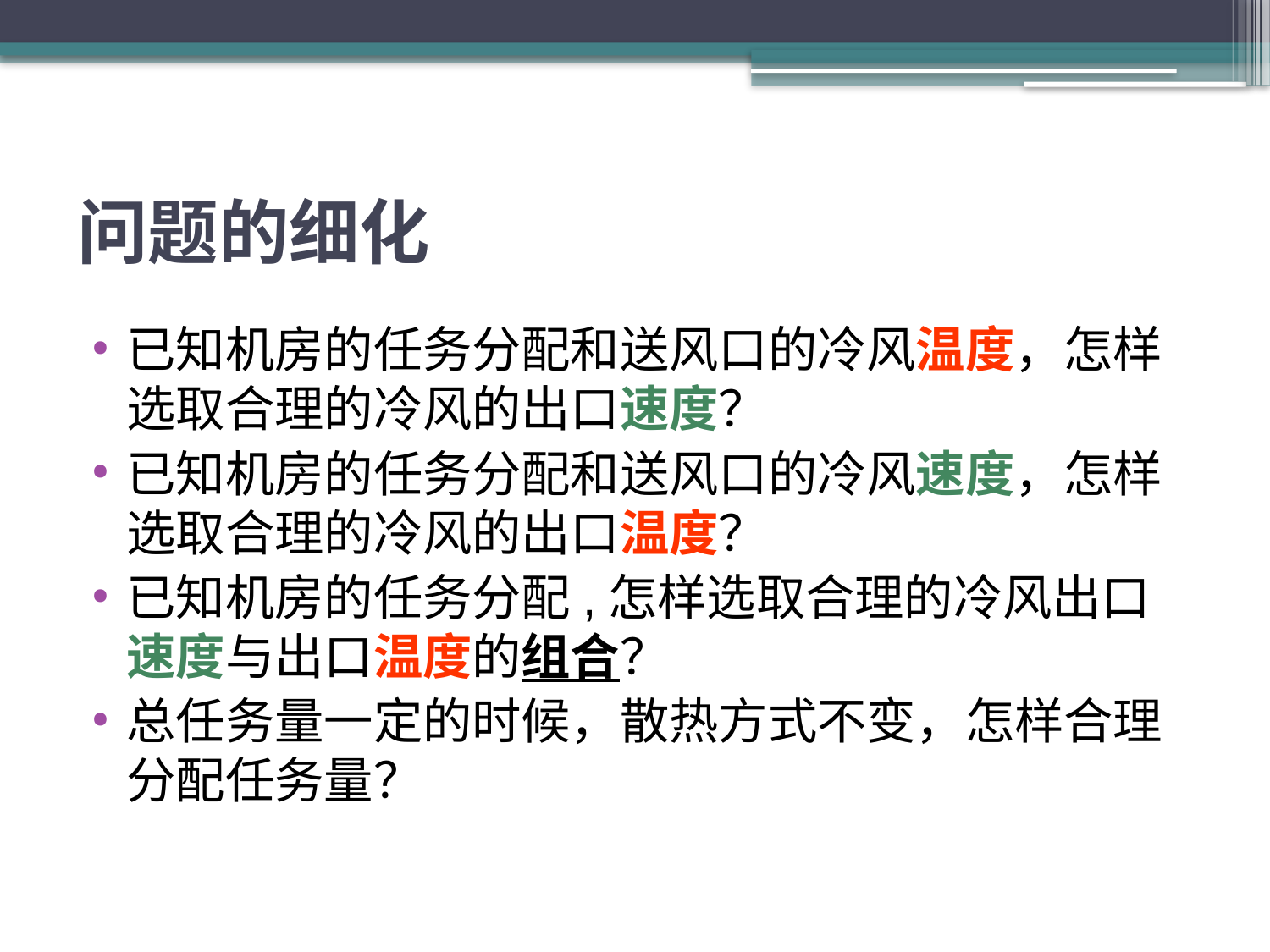

# 问题的细化
已知机房的任务分配和送风口的冷风温度，怎样选取合理的冷风的出口速度？
已知机房的任务分配和送风口的冷风速度，怎样选取合理的冷风的出口温度？
已知机房的任务分配,怎样选取合理的冷风出口速度与出口温度的组合？
总任务量一定的时候，散热方式不变，怎样合理分配任务量？